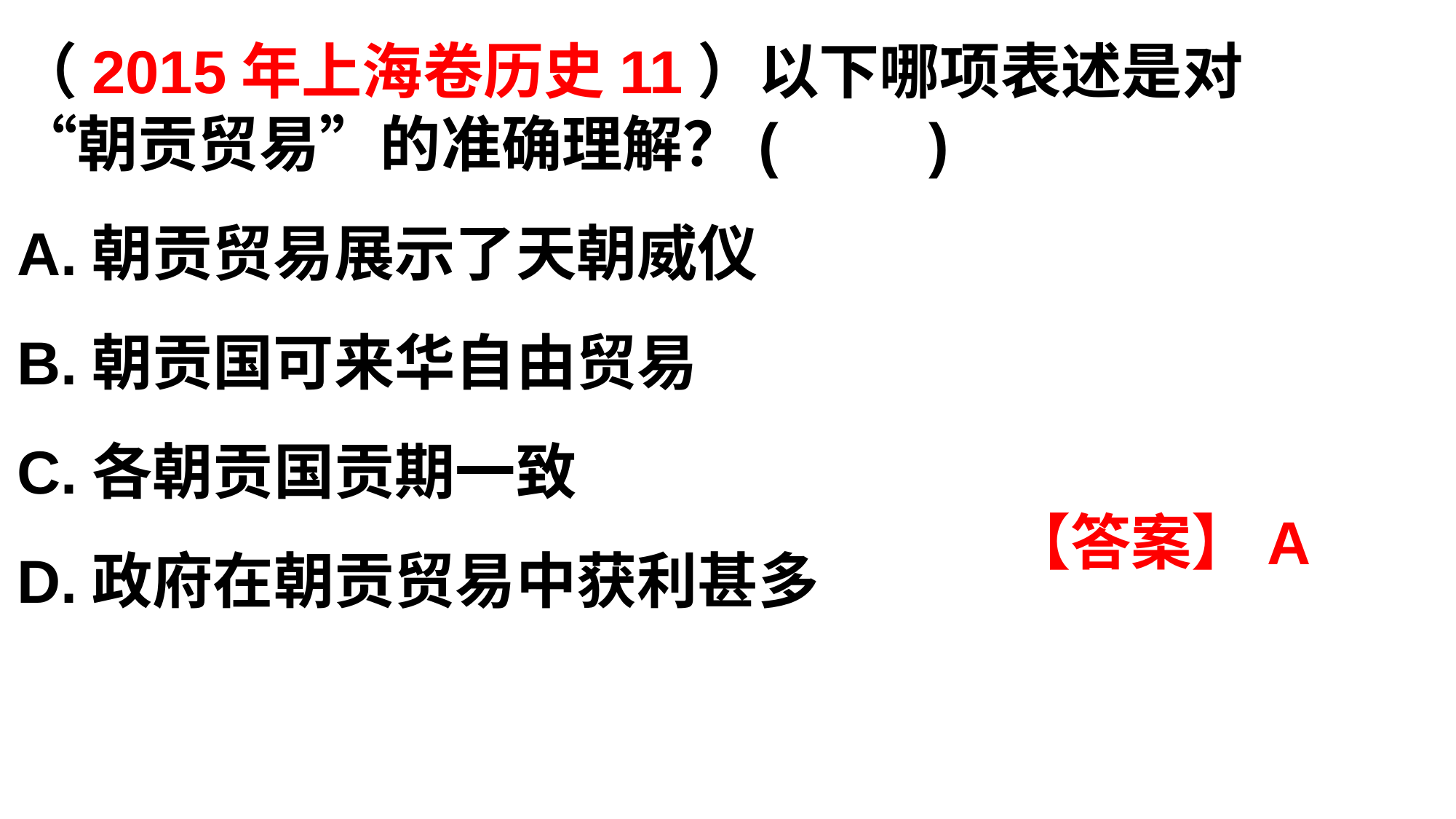

（2015年上海卷历史11）以下哪项表述是对“朝贡贸易”的准确理解？(　　)A.朝贡贸易展示了天朝威仪
B.朝贡国可来华自由贸易
C.各朝贡国贡期一致
D.政府在朝贡贸易中获利甚多
【答案】A